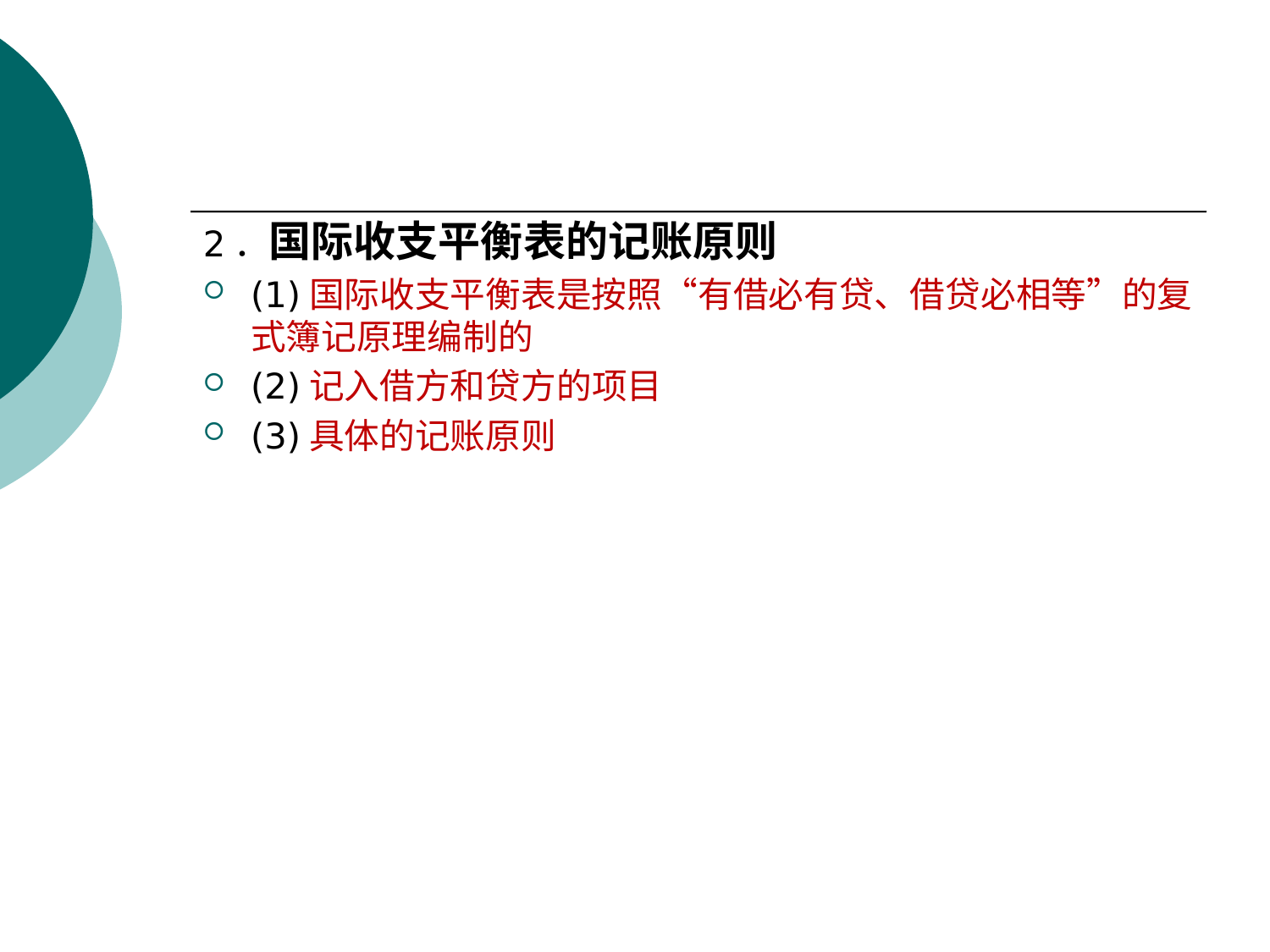

#
2．国际收支平衡表的记账原则
(1)国际收支平衡表是按照“有借必有贷、借贷必相等”的复式簿记原理编制的
(2)记入借方和贷方的项目
(3)具体的记账原则